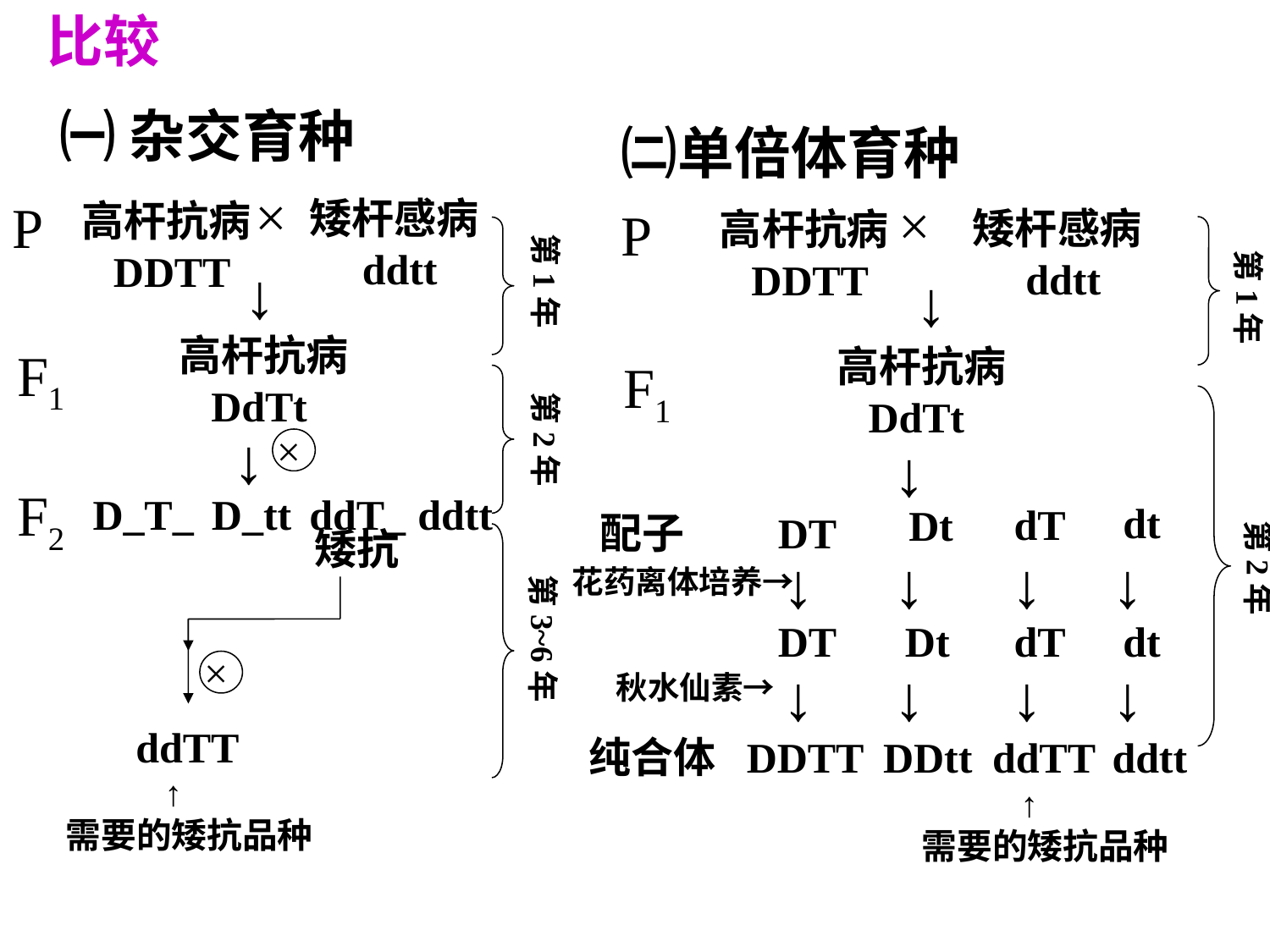

比较
㈠ 杂交育种
×
P
矮杆感病
     ddtt
高杆抗病
   DDTT

第1年
↓
高杆抗病
   DdTt
F1

第2年
↓
×

F2
D_T_
D_tt
ddT_
ddtt

第3~6年

×

ddTT
             ↑
 需要的矮抗品种
矮抗
㈡单倍体育种
×
P
矮杆感病
     ddtt
高杆抗病
   DDTT

第1年
↓
高杆抗病
   DdTt
F1

↓
dt
dT
Dt
配子
DT
第2年
↓
↓
↓
↓
DT
Dt
dT
dt
↓
↓
↓
↓
秋水仙素→
纯合体
DDTT
DDtt
ddTT
ddtt
             ↑
 需要的矮抗品种
花药离体培养→